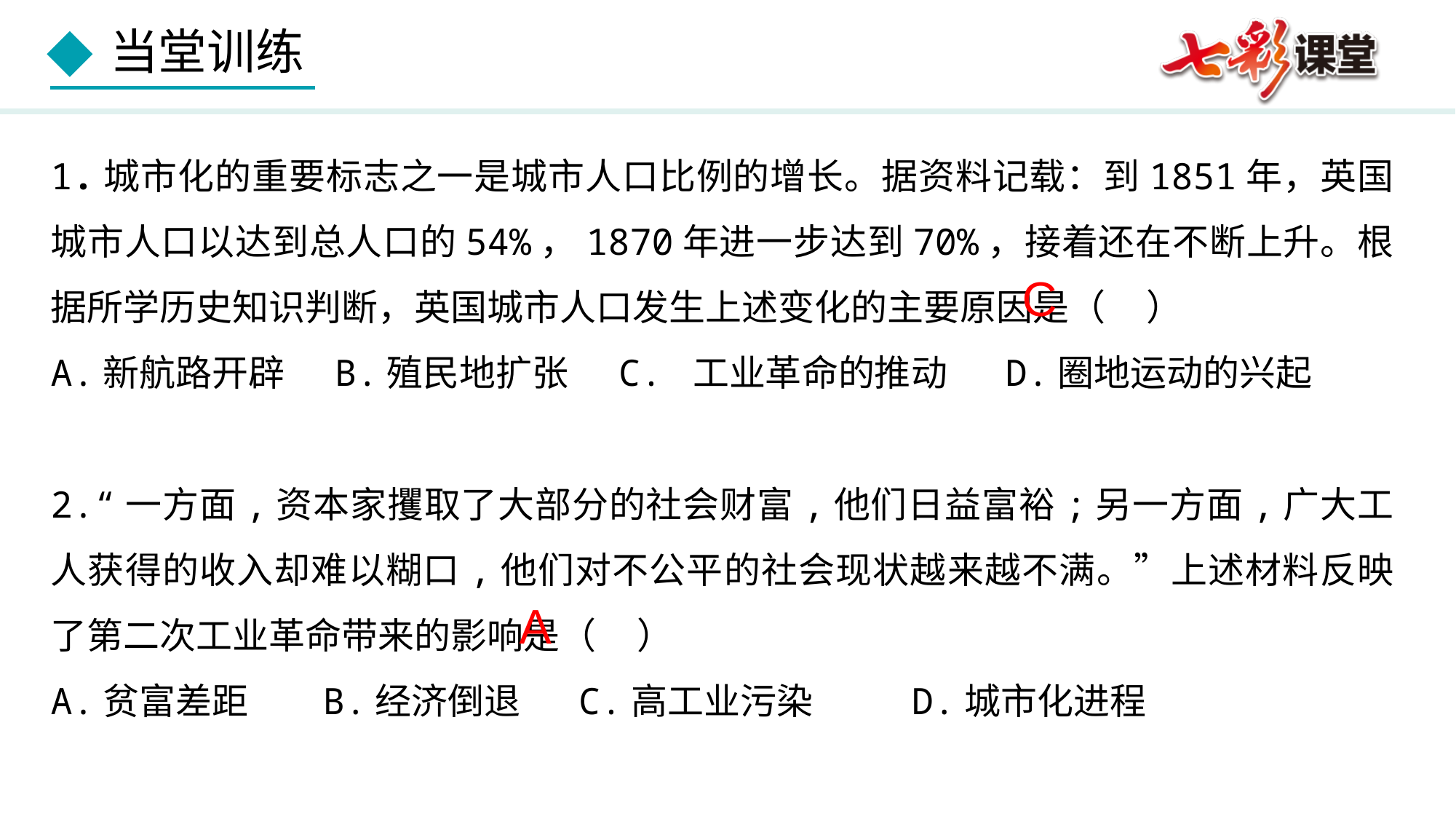

1.城市化的重要标志之一是城市人口比例的增长。据资料记载：到1851年，英国城市人口以达到总人口的54%，1870年进一步达到70%，接着还在不断上升。根据所学历史知识判断，英国城市人口发生上述变化的主要原因是（     ）
A.新航路开辟     B.殖民地扩张     C. 工业革命的推动      D.圈地运动的兴起
C
2.“一方面,资本家攫取了大部分的社会财富,他们日益富裕;另一方面,广大工人获得的收入却难以糊口,他们对不公平的社会现状越来越不满。”上述材料反映了第二次工业革命带来的影响是（     ）
A.贫富差距        B.经济倒退      C.高工业污染           D.城市化进程
A